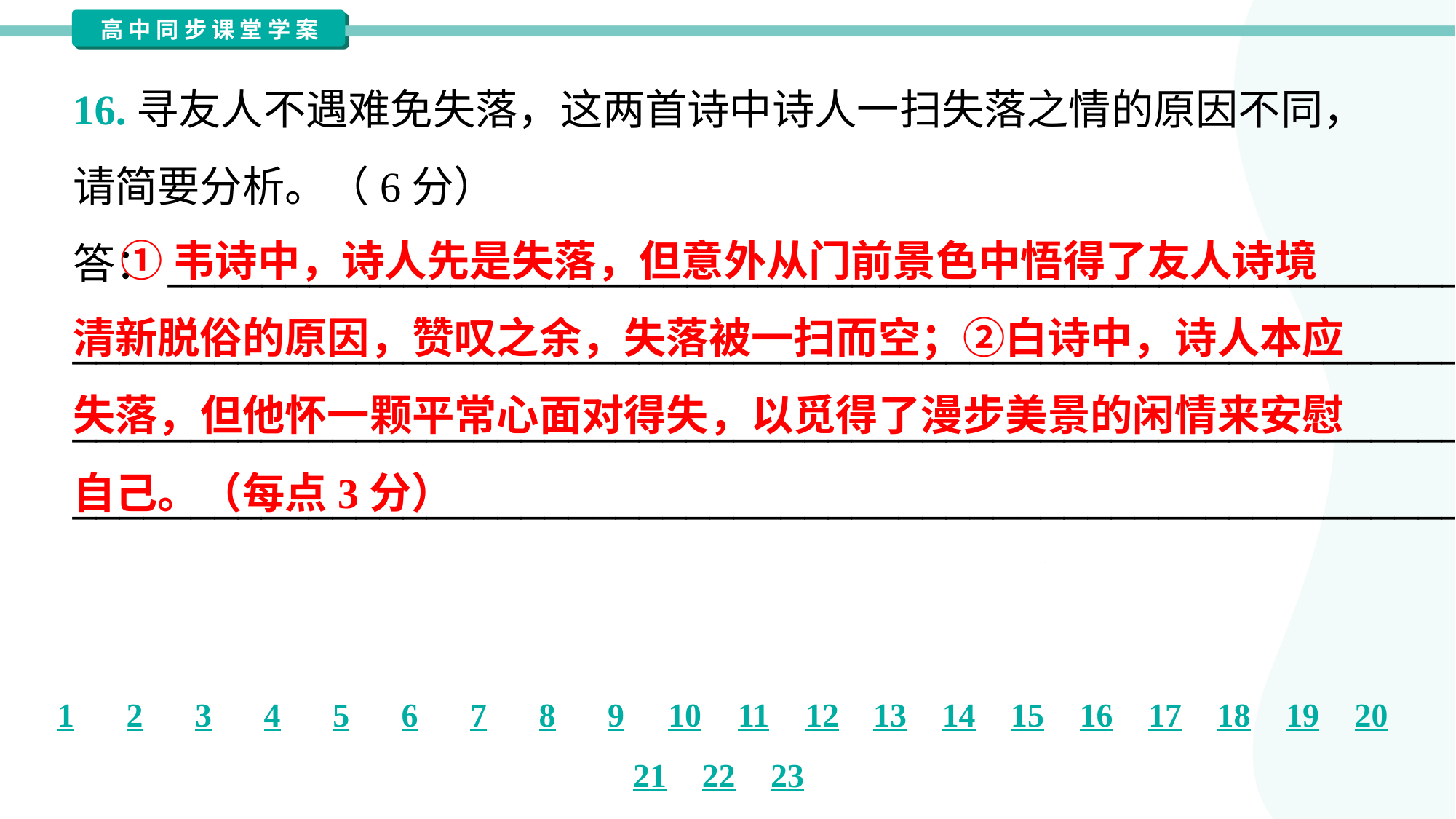

16.寻友人不遇难免失落，这两首诗中诗人一扫失落之情的原因不同，
请简要分析。（6分）
答：_________________________________________________________
_____________________________________________________________
_____________________________________________________________
_____________________________________________________________
     ①韦诗中，诗人先是失落，但意外从门前景色中悟得了友人诗境
清新脱俗的原因，赞叹之余，失落被一扫而空；②白诗中，诗人本应
失落，但他怀一颗平常心面对得失，以觅得了漫步美景的闲情来安慰
自己。（每点3分）